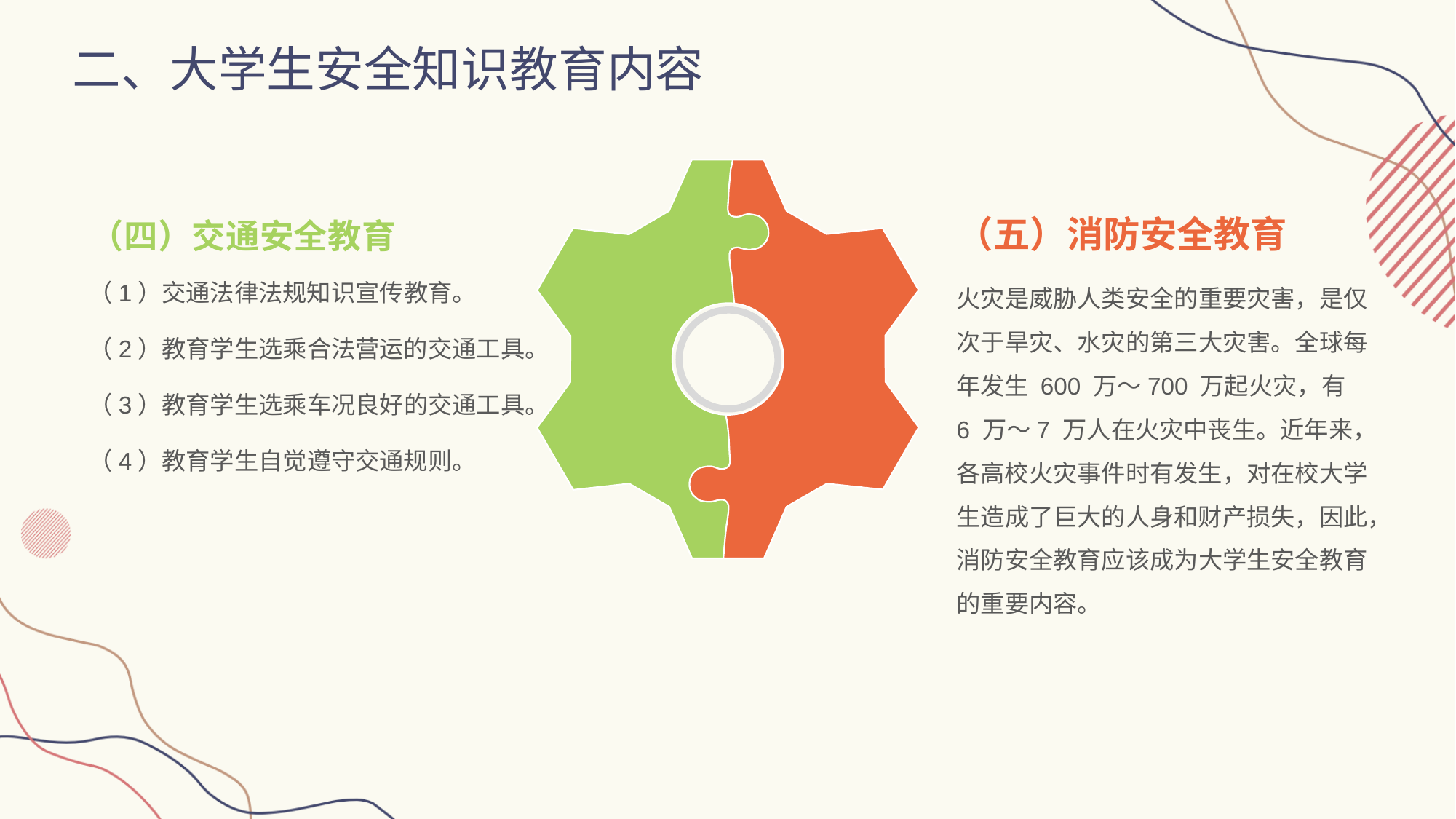

二、大学生安全知识教育内容

（四）交通安全教育
（五）消防安全教育
（1）交通法律法规知识宣传教育。
（2）教育学生选乘合法营运的交通工具。
（3）教育学生选乘车况良好的交通工具。
（4）教育学生自觉遵守交通规则。
火灾是威胁人类安全的重要灾害，是仅次于旱灾、水灾的第三大灾害。全球每年发生 600 万～700 万起火灾，有 6 万～7 万人在火灾中丧生。近年来，各高校火灾事件时有发生，对在校大学生造成了巨大的人身和财产损失，因此，消防安全教育应该成为大学生安全教育的重要内容。